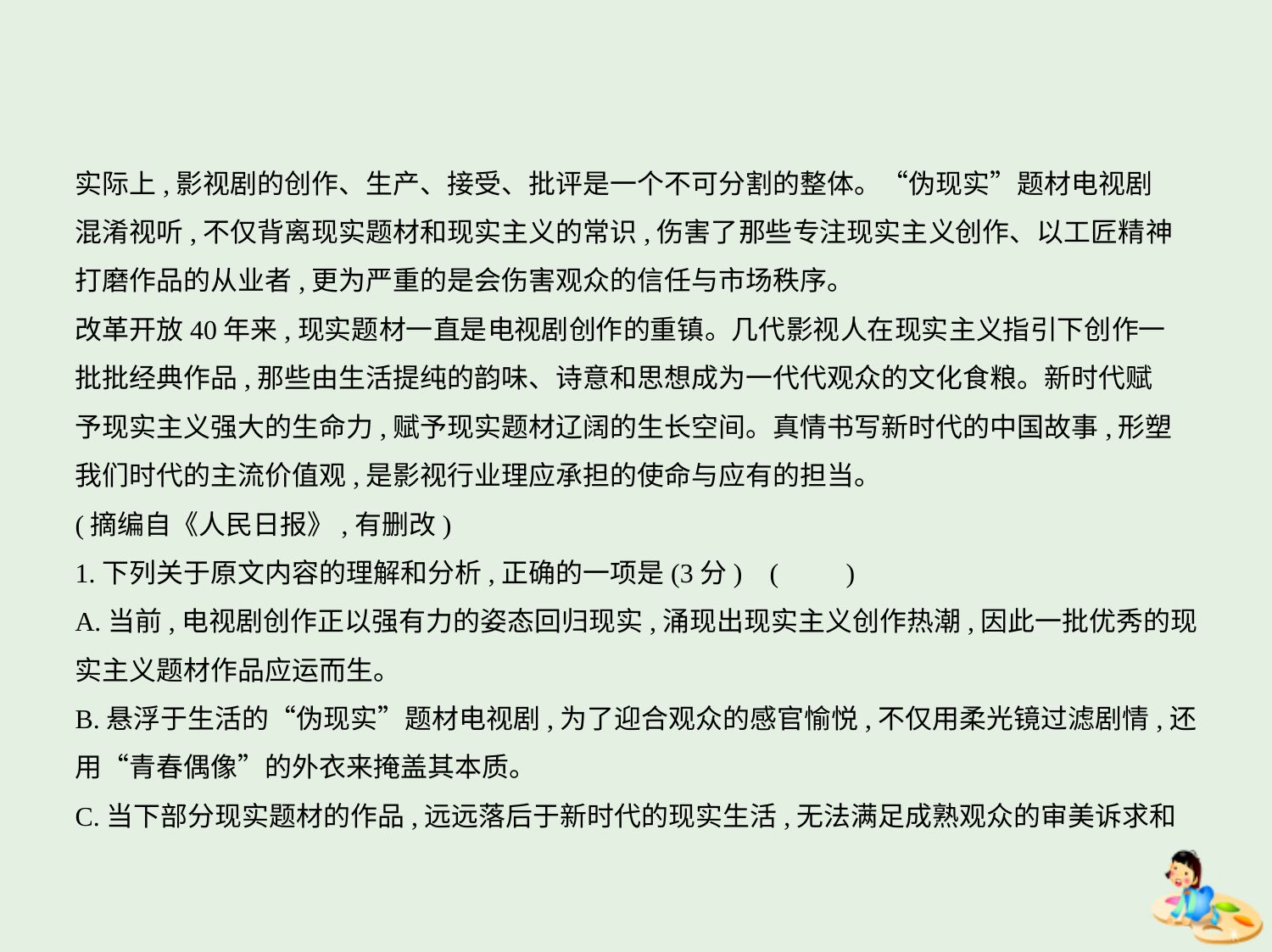

实际上,影视剧的创作、生产、接受、批评是一个不可分割的整体。“伪现实”题材电视剧
混淆视听,不仅背离现实题材和现实主义的常识,伤害了那些专注现实主义创作、以工匠精神
打磨作品的从业者,更为严重的是会伤害观众的信任与市场秩序。
改革开放40年来,现实题材一直是电视剧创作的重镇。几代影视人在现实主义指引下创作一
批批经典作品,那些由生活提纯的韵味、诗意和思想成为一代代观众的文化食粮。新时代赋
予现实主义强大的生命力,赋予现实题材辽阔的生长空间。真情书写新时代的中国故事,形塑
我们时代的主流价值观,是影视行业理应承担的使命与应有的担当。
(摘编自《人民日报》,有删改)
1.下列关于原文内容的理解和分析,正确的一项是(3分) (　　)
A.当前,电视剧创作正以强有力的姿态回归现实,涌现出现实主义创作热潮,因此一批优秀的现
实主义题材作品应运而生。
B.悬浮于生活的“伪现实”题材电视剧,为了迎合观众的感官愉悦,不仅用柔光镜过滤剧情,还
用“青春偶像”的外衣来掩盖其本质。
C.当下部分现实题材的作品,远远落后于新时代的现实生活,无法满足成熟观众的审美诉求和